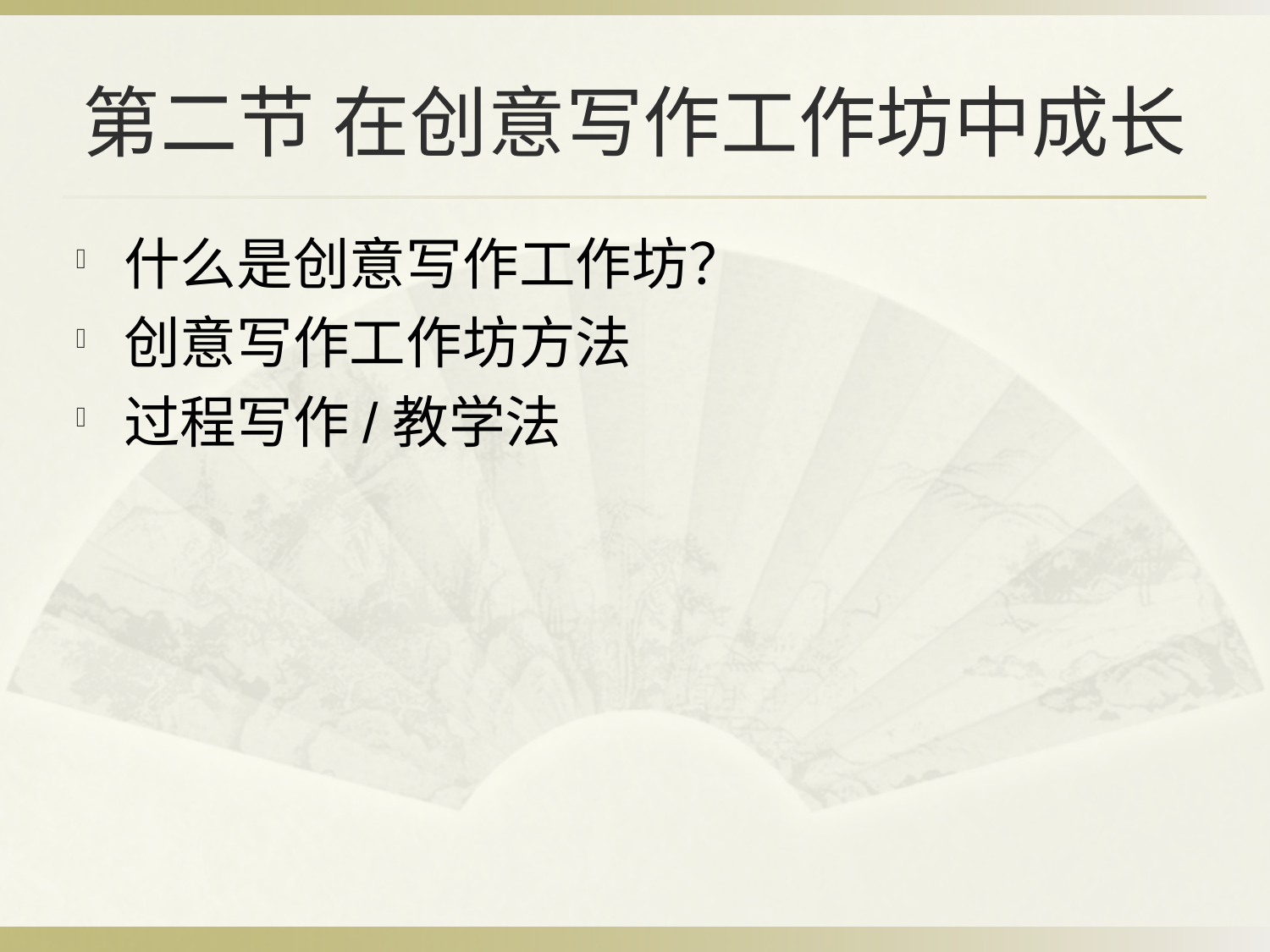

# 第二节 在创意写作工作坊中成长
什么是创意写作工作坊？
创意写作工作坊方法
过程写作/教学法